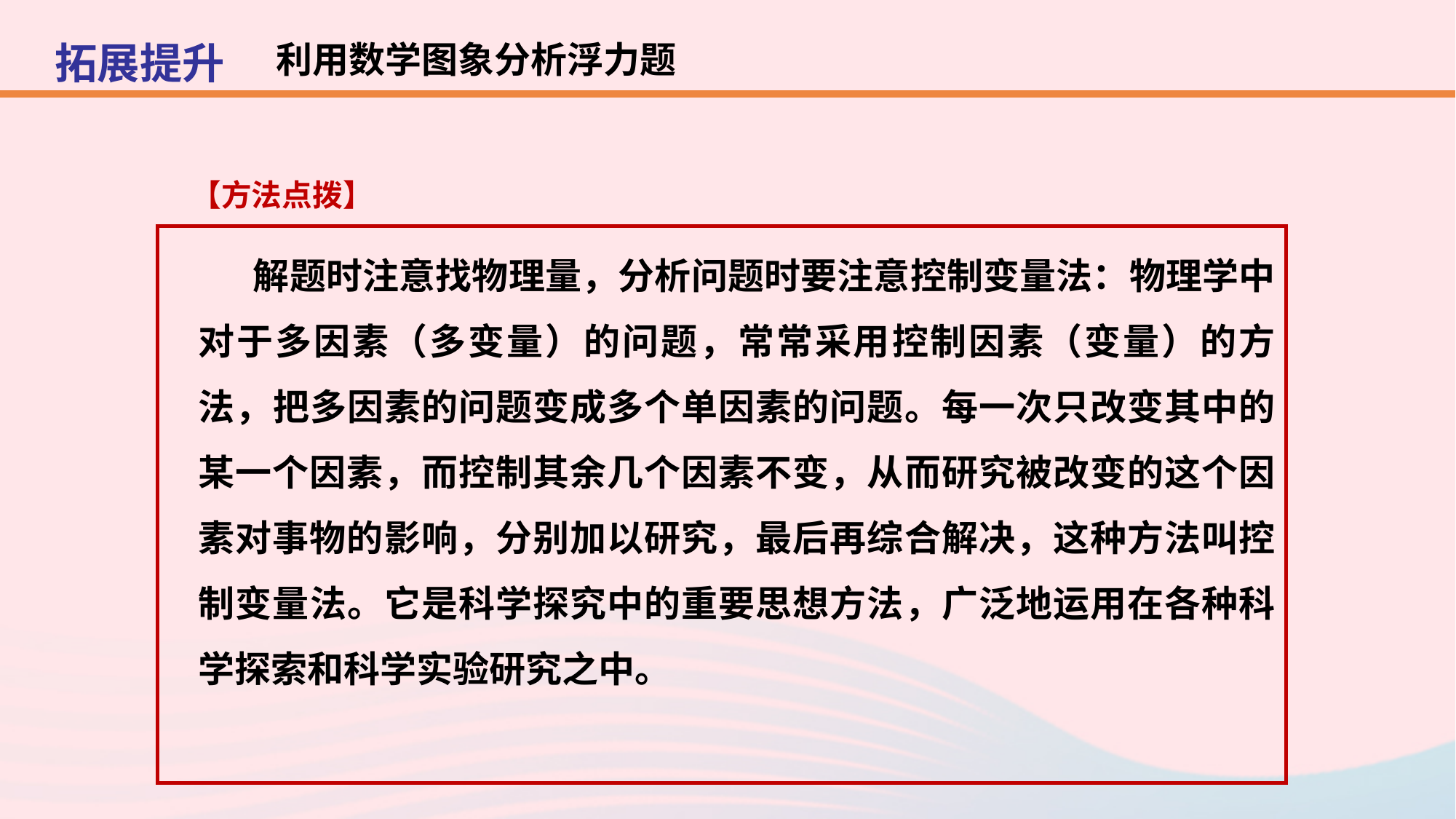

拓展提升
利用数学图象分析浮力题
【方法点拨】
解题时注意找物理量，分析问题时要注意控制变量法：物理学中对于多因素（多变量）的问题，常常采用控制因素（变量）的方法，把多因素的问题变成多个单因素的问题。每一次只改变其中的某一个因素，而控制其余几个因素不变，从而研究被改变的这个因素对事物的影响，分别加以研究，最后再综合解决，这种方法叫控制变量法。它是科学探究中的重要思想方法，广泛地运用在各种科学探索和科学实验研究之中。